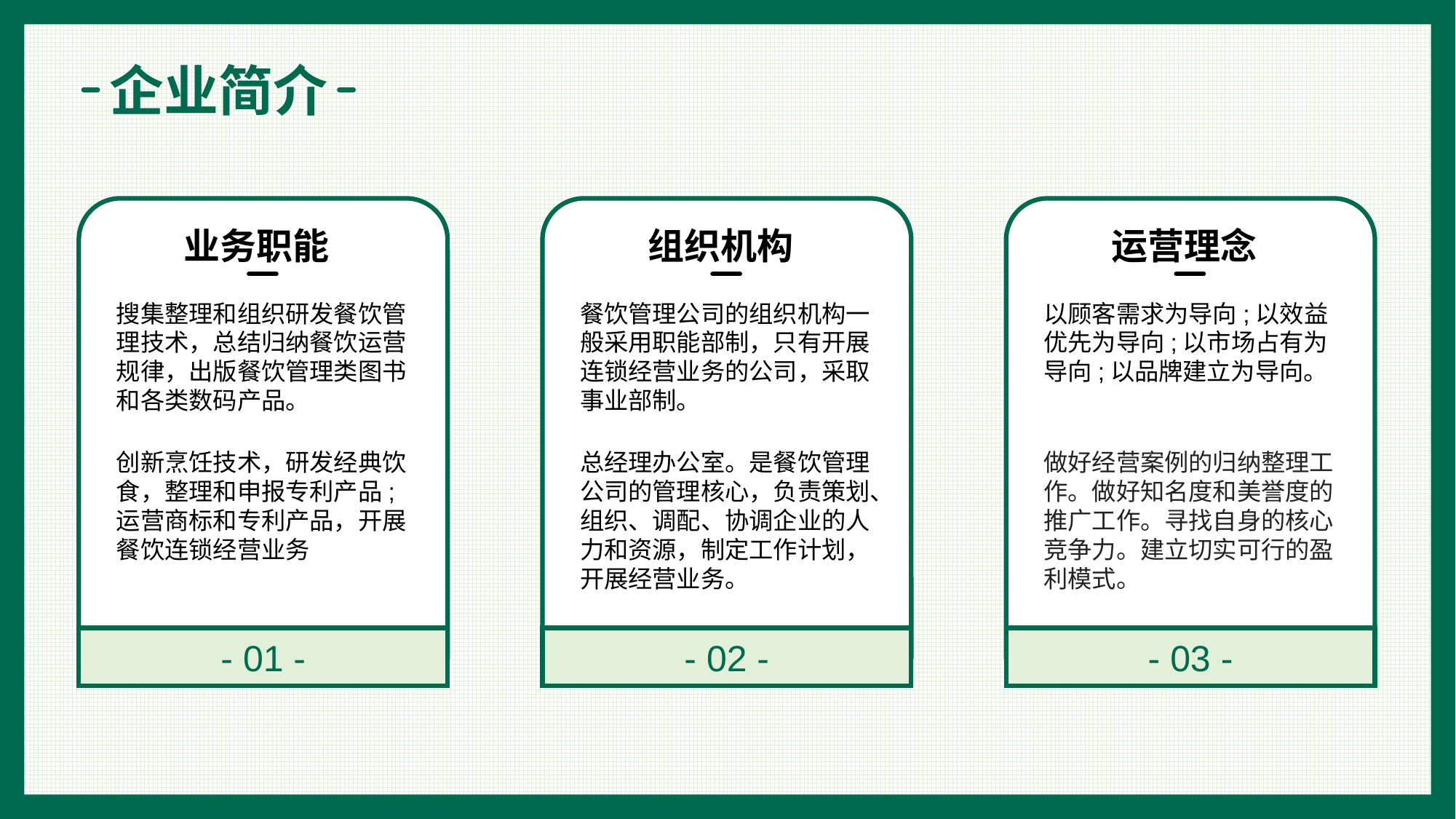

企业简介

业务职能
组织机构
运营理念
搜集整理和组织研发餐饮管理技术，总结归纳餐饮运营规律，出版餐饮管理类图书和各类数码产品。
餐饮管理公司的组织机构一般采用职能部制，只有开展连锁经营业务的公司，采取事业部制。
以顾客需求为导向;以效益优先为导向;以市场占有为导向;以品牌建立为导向。
创新烹饪技术，研发经典饮食，整理和申报专利产品; 运营商标和专利产品，开展餐饮连锁经营业务
总经理办公室。是餐饮管理公司的管理核心，负责策划、组织、调配、协调企业的人力和资源，制定工作计划，开展经营业务。
做好经营案例的归纳整理工作。做好知名度和美誉度的推广工作。寻找自身的核心竞争力。建立切实可行的盈利模式。
- 01 -
- 02 -
- 03 -